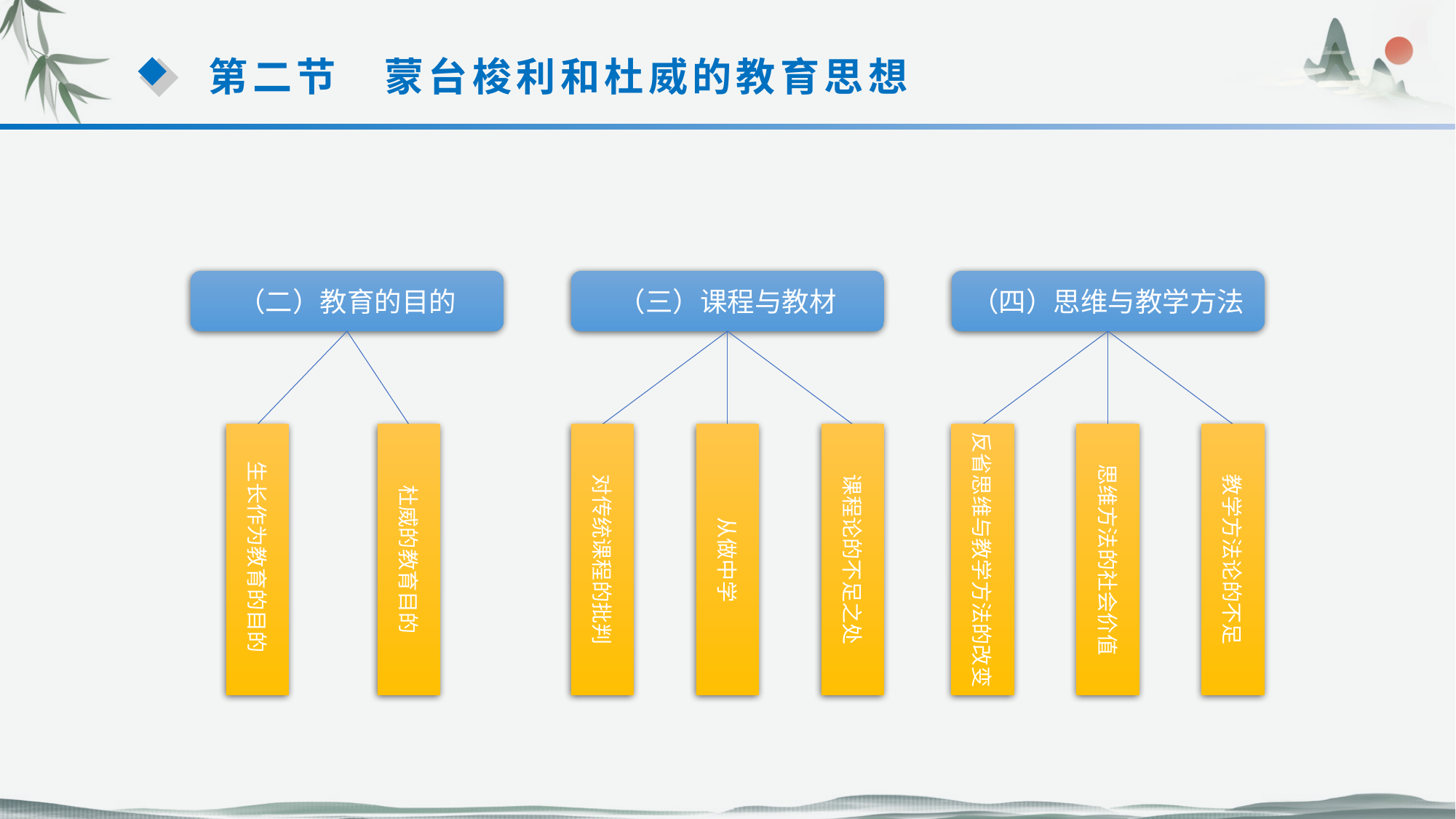

第二节　蒙台梭利和杜威的教育思想

（二）教育的目的
（三）课程与教材
（四）思维与教学方法
生长作为教育的目的
杜威的教育目的
对传统课程的批判
从做中学
课程论的不足之处
反省思维与教学方法的改变
思维方法的社会价值
教学方法论的不足